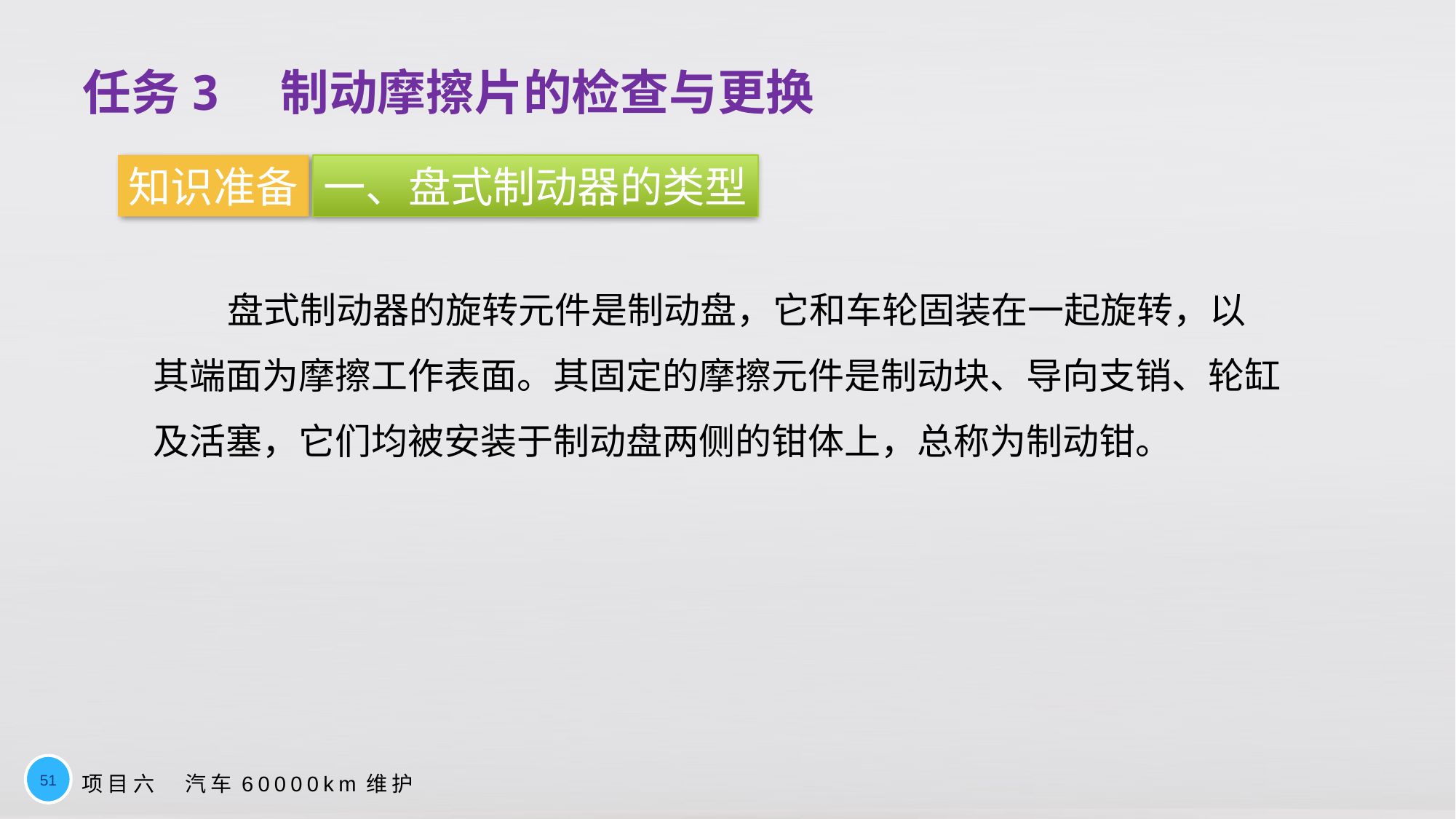

任务3　制动摩擦片的检查与更换
知识准备
一、盘式制动器的类型
盘式制动器的旋转元件是制动盘，它和车轮固装在一起旋转，以其端面为摩擦工作表面。其固定的摩擦元件是制动块、导向支销、轮缸及活塞，它们均被安装于制动盘两侧的钳体上，总称为制动钳。
51